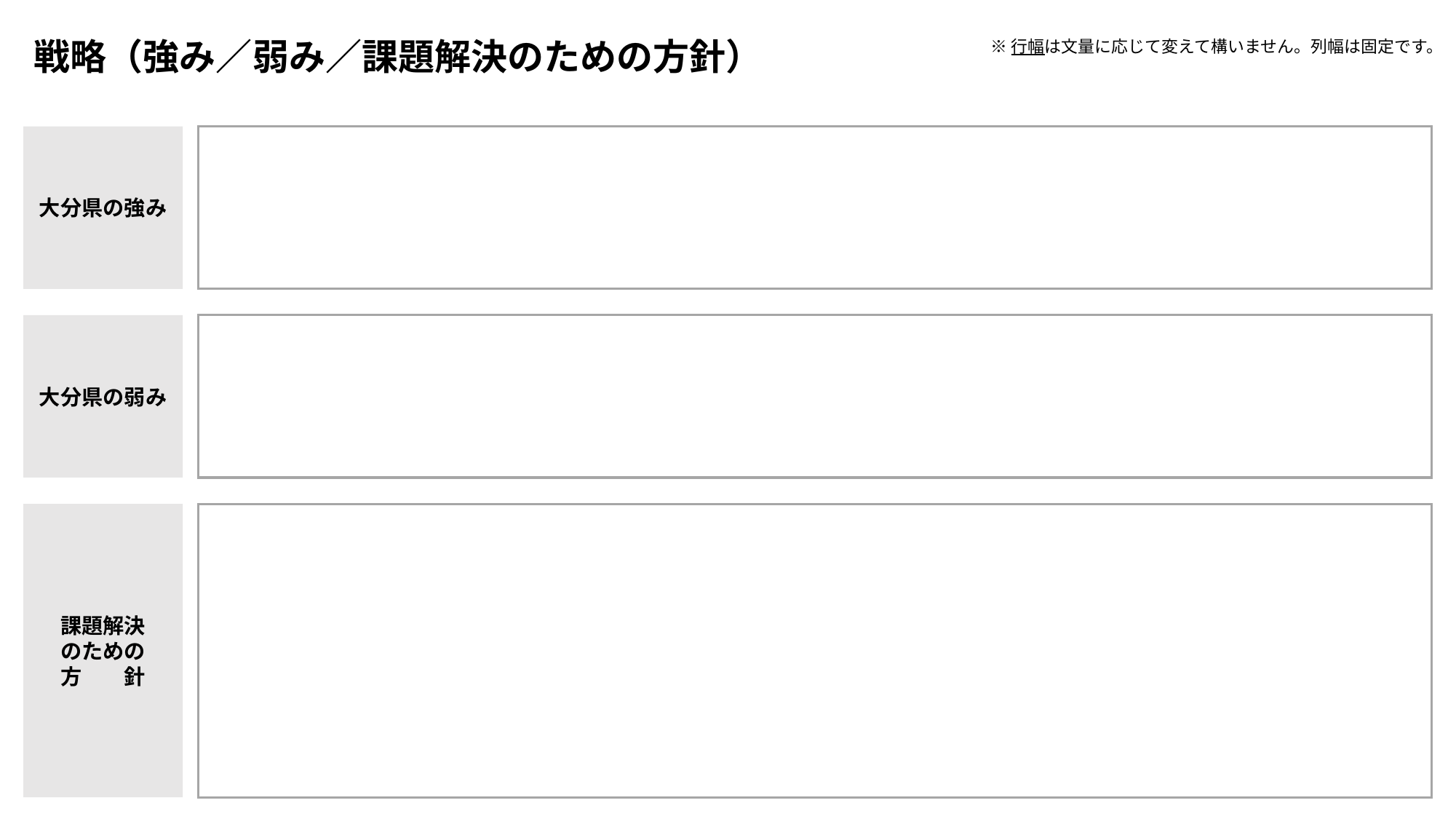

戦略（強み／弱み／課題解決のための方針）
※行幅は文量に応じて変えて構いません。列幅は固定です。
大分県の強み

大分県の弱み

課題解決
のための
方　　針